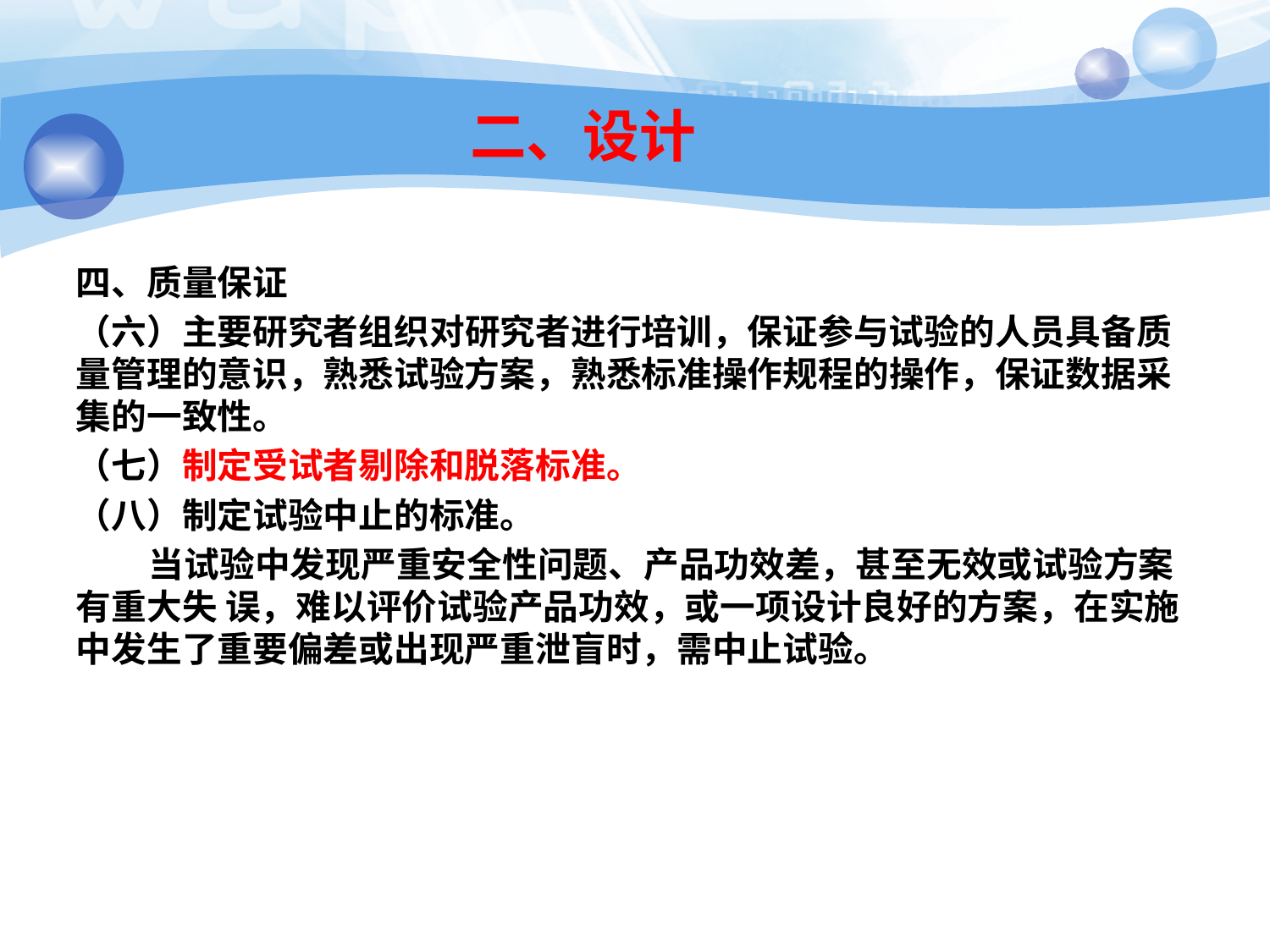

# 二、设计
四、质量保证
（六）主要研究者组织对研究者进行培训，保证参与试验的人员具备质量管理的意识，熟悉试验方案，熟悉标准操作规程的操作，保证数据采集的一致性。
（七）制定受试者剔除和脱落标准。
（八）制定试验中止的标准。
        当试验中发现严重安全性问题、产品功效差，甚至无效或试验方案有重大失 误，难以评价试验产品功效，或一项设计良好的方案，在实施中发生了重要偏差或出现严重泄盲时，需中止试验。